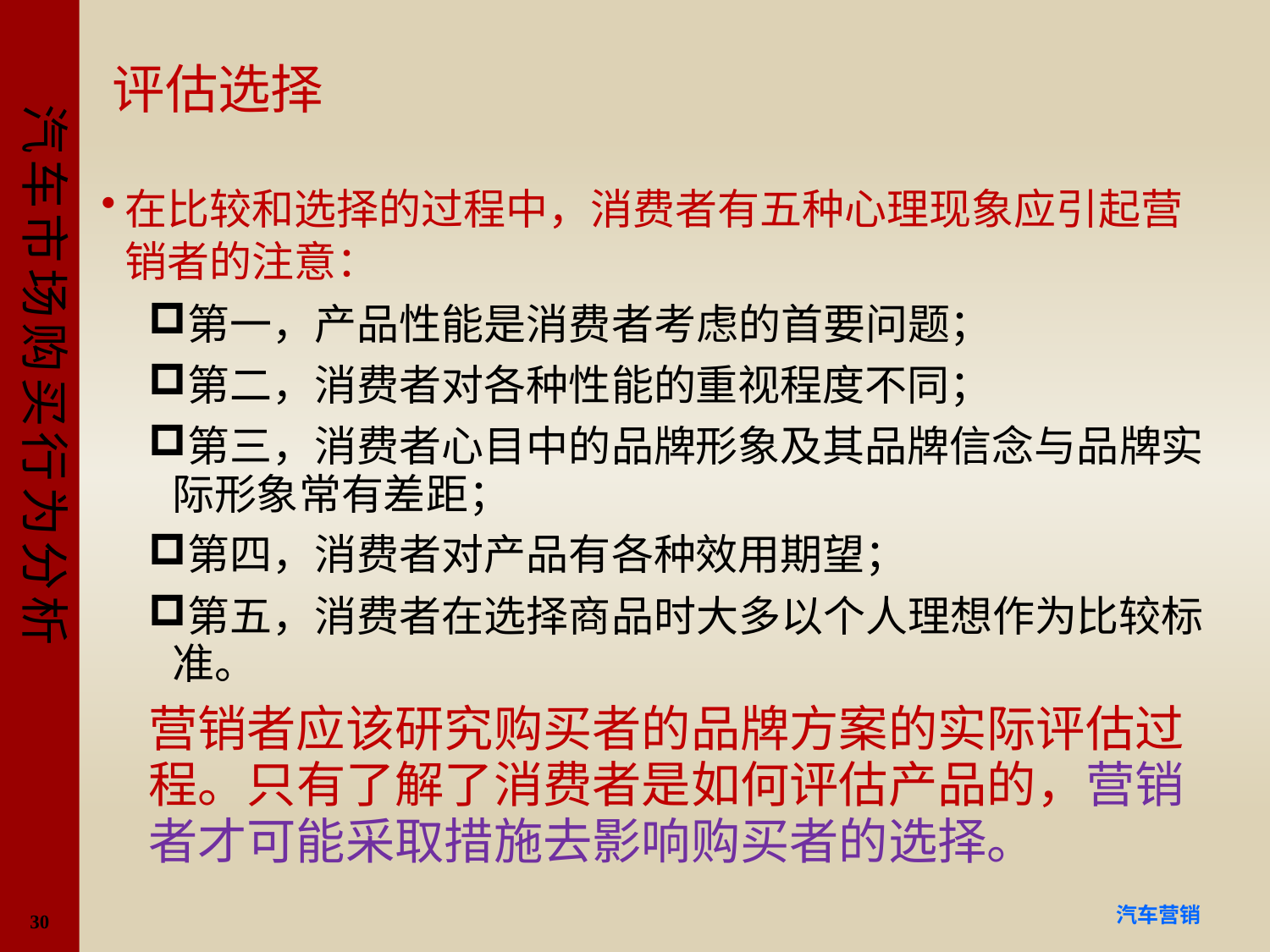

# 评估选择
在比较和选择的过程中，消费者有五种心理现象应引起营销者的注意：
第一，产品性能是消费者考虑的首要问题；
第二，消费者对各种性能的重视程度不同；
第三，消费者心目中的品牌形象及其品牌信念与品牌实际形象常有差距；
第四，消费者对产品有各种效用期望；
第五，消费者在选择商品时大多以个人理想作为比较标准。
营销者应该研究购买者的品牌方案的实际评估过程。只有了解了消费者是如何评估产品的，营销者才可能采取措施去影响购买者的选择。
30